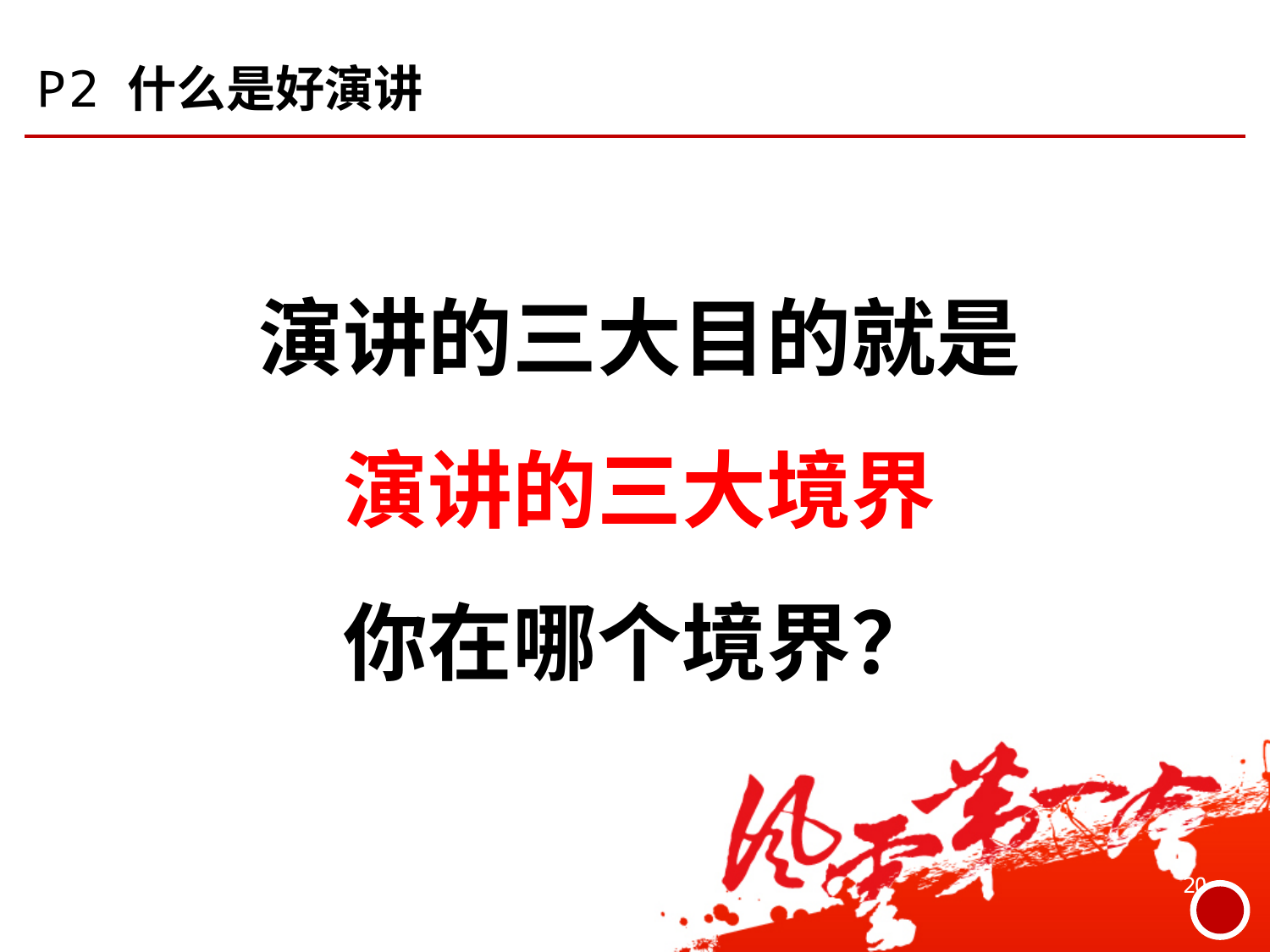

# P2 什么是好演讲
演讲的三大目的就是
演讲的三大境界
你在哪个境界？
20